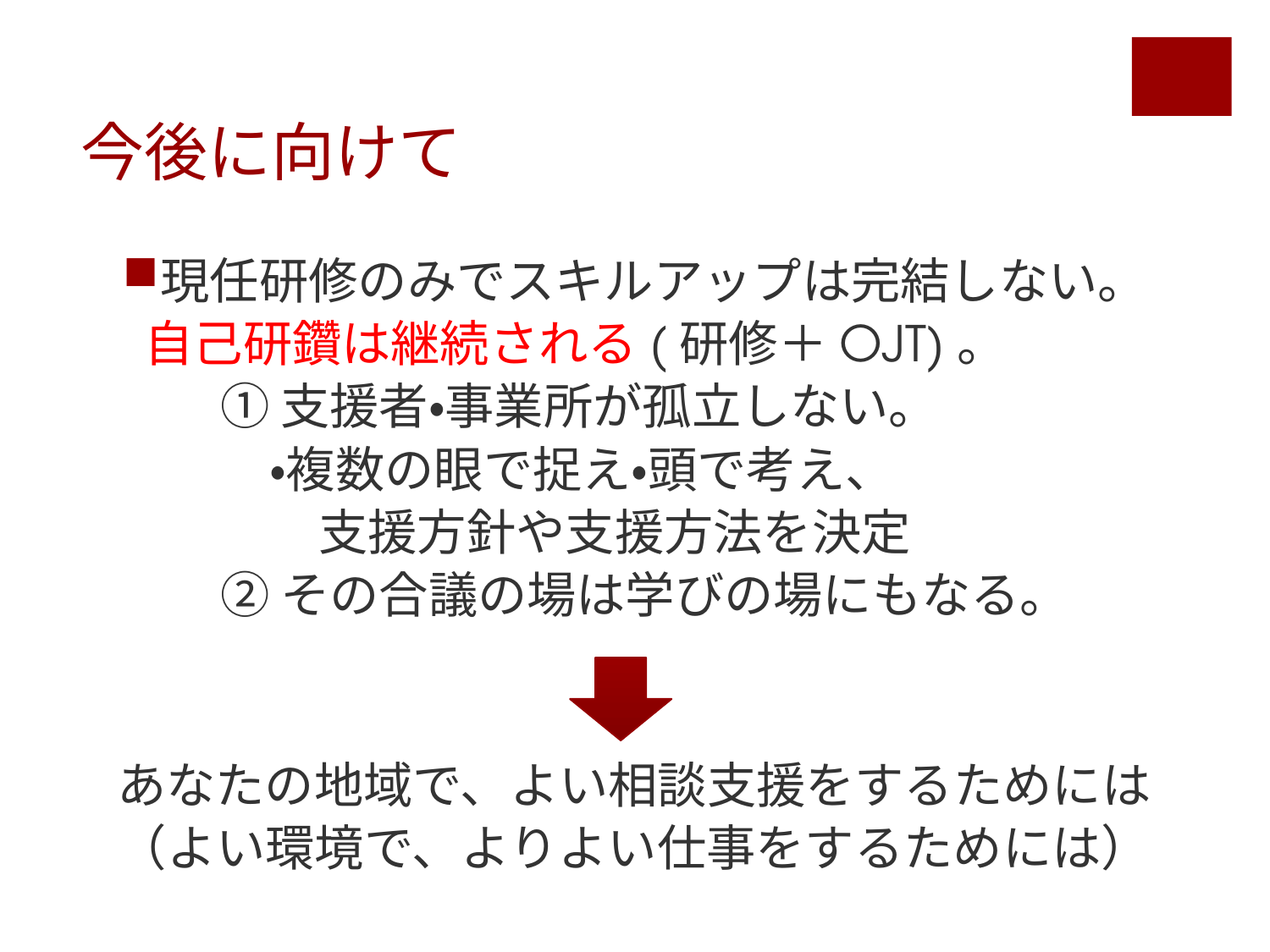

今後に向けて
現任研修のみでスキルアップは完結しない。
 自己研鑽は継続される(研修＋OJT)。
　　① 支援者・事業所が孤立しない。
　　　・複数の眼で捉え・頭で考え、
　　　　支援方針や支援方法を決定
　　② その合議の場は学びの場にもなる。

あなたの地域で、よい相談支援をするためには
（よい環境で、よりよい仕事をするためには）